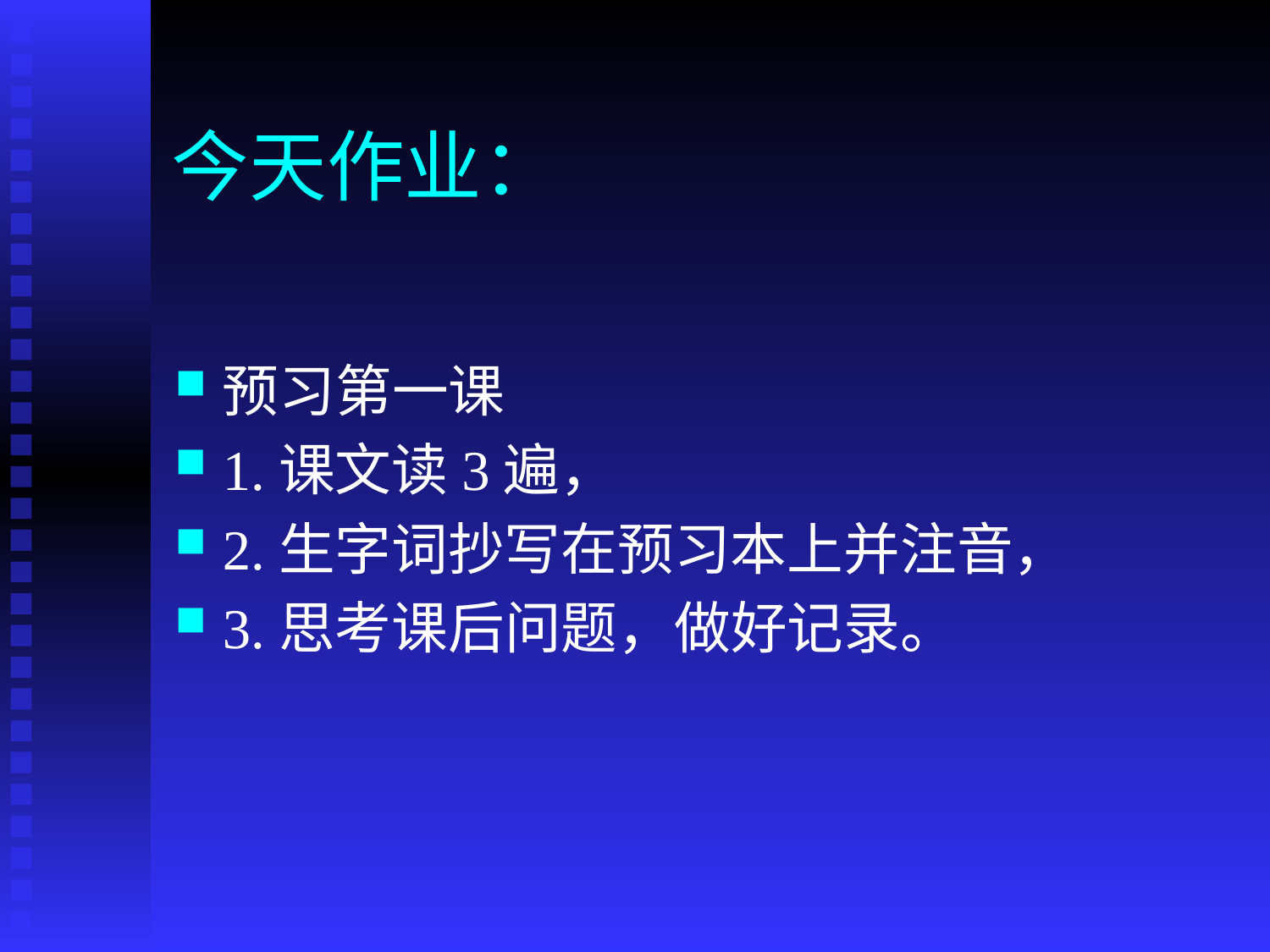

# 今天作业：

预习第一课
1.课文读3遍，
2.生字词抄写在预习本上并注音，
3.思考课后问题，做好记录。